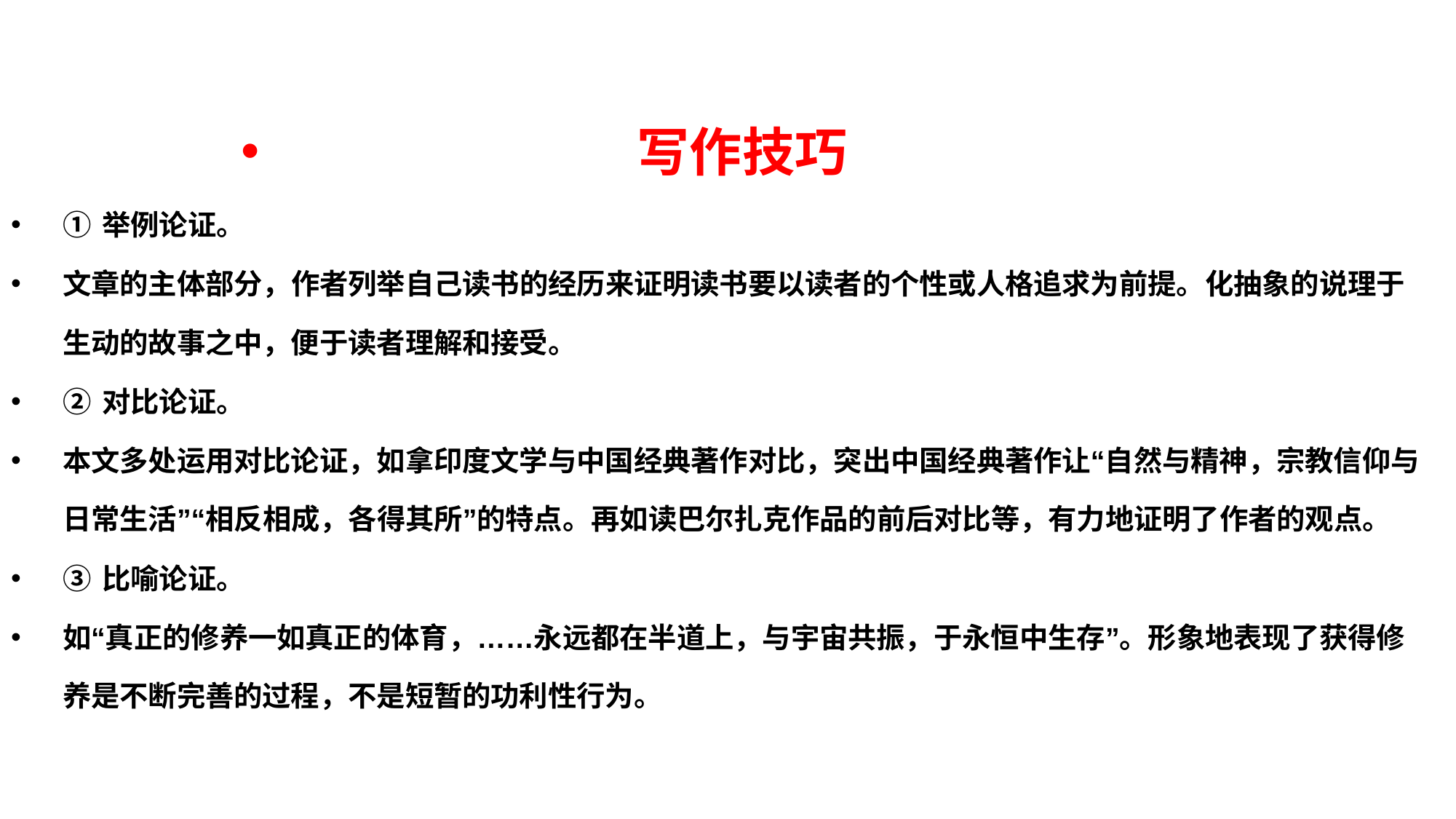

写作技巧
① 举例论证。
文章的主体部分，作者列举自己读书的经历来证明读书要以读者的个性或人格追求为前提。化抽象的说理于生动的故事之中，便于读者理解和接受。
② 对比论证。
本文多处运用对比论证，如拿印度文学与中国经典著作对比，突出中国经典著作让“自然与精神，宗教信仰与日常生活”“相反相成，各得其所”的特点。再如读巴尔扎克作品的前后对比等，有力地证明了作者的观点。
③ 比喻论证。
如“真正的修养一如真正的体育，……永远都在半道上，与宇宙共振，于永恒中生存”。形象地表现了获得修养是不断完善的过程，不是短暂的功利性行为。